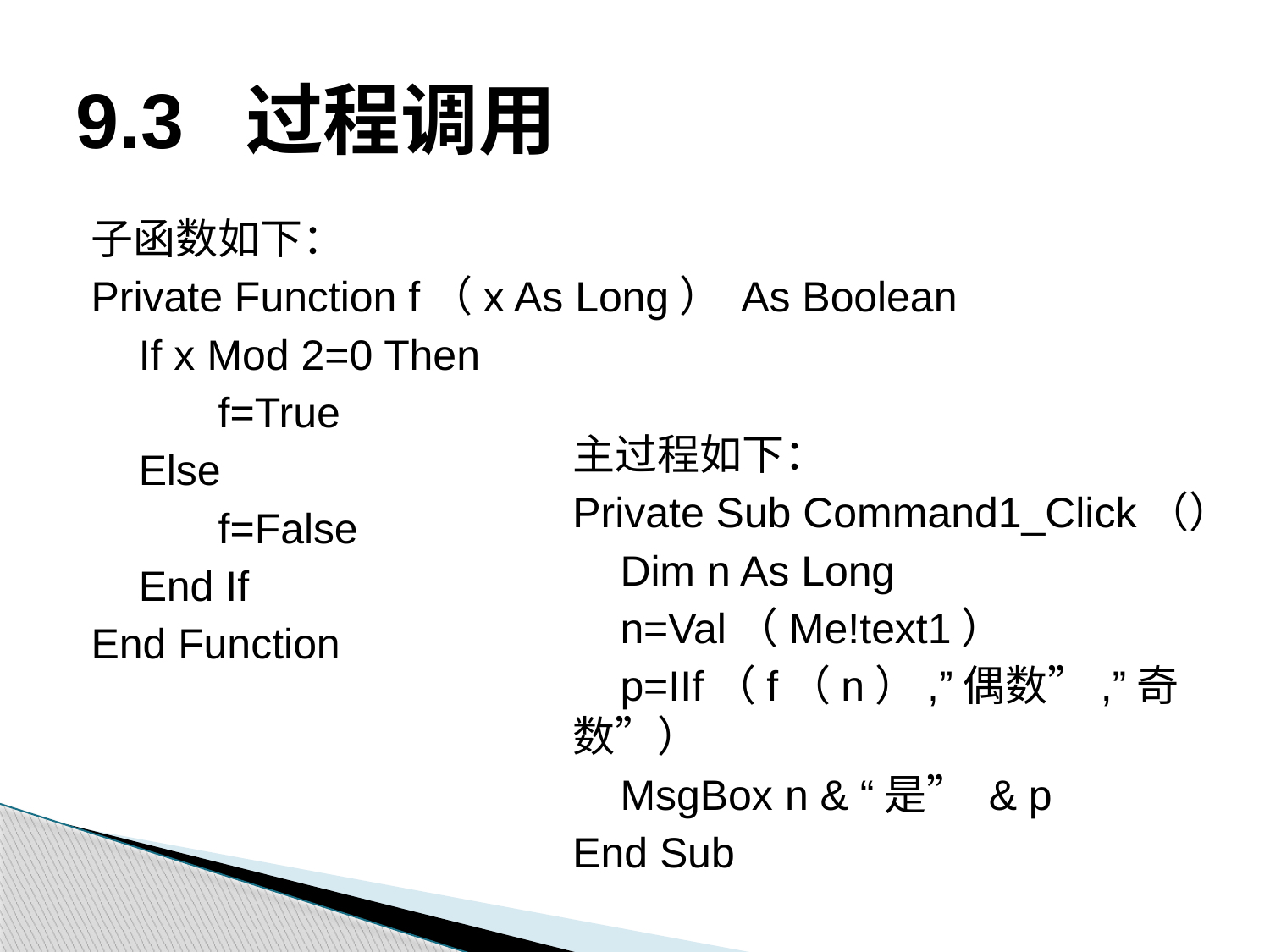

# 9.3  过程调用
子函数如下：
Private Function f（x As Long） As Boolean
    If x Mod 2=0 Then
	f=True
    Else
	f=False
    End If
End Function
主过程如下：
Private Sub Command1_Click（）
    Dim n As Long
    n=Val（Me!text1）
    p=IIf（f（n）,”偶数”,”奇数”）
    MsgBox n & “是” & p
End Sub